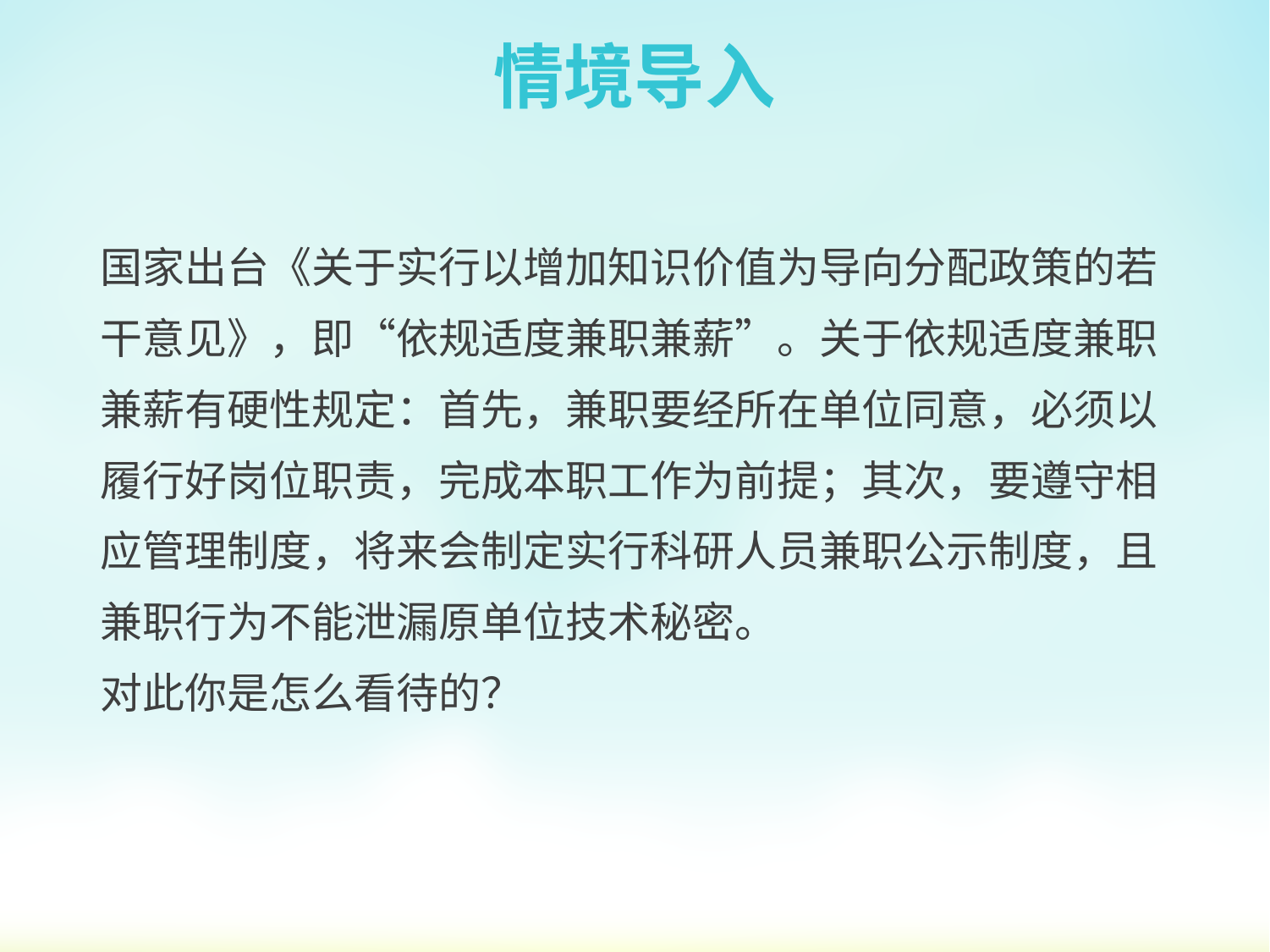

# 情境导入
国家出台《关于实行以增加知识价值为导向分配政策的若干意见》，即“依规适度兼职兼薪”。关于依规适度兼职兼薪有硬性规定：首先，兼职要经所在单位同意，必须以履行好岗位职责，完成本职工作为前提；其次，要遵守相应管理制度，将来会制定实行科研人员兼职公示制度，且兼职行为不能泄漏原单位技术秘密。
对此你是怎么看待的？